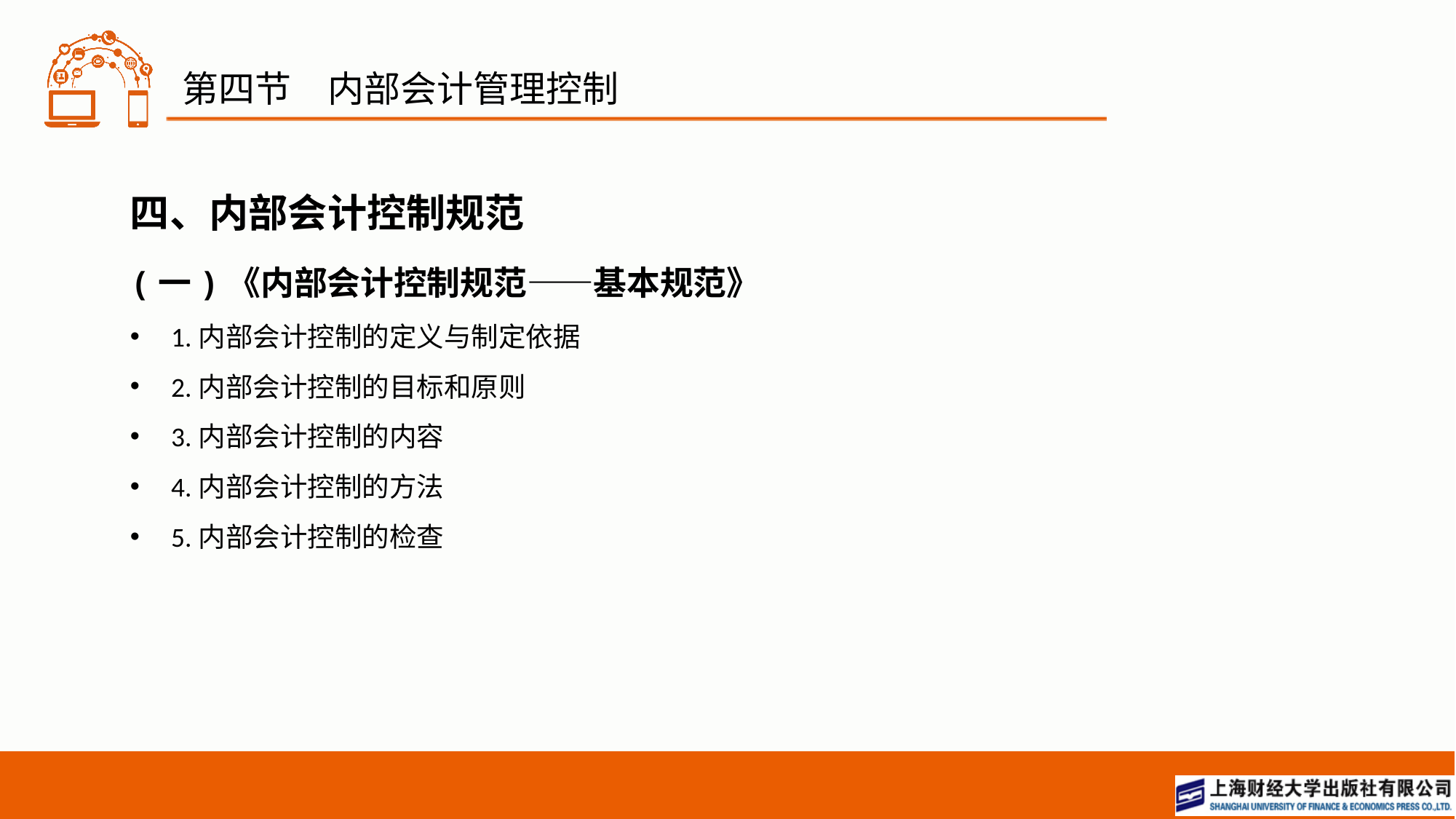

# 第四节　内部会计管理控制
四、内部会计控制规范
(一)《内部会计控制规范——基本规范》
1.内部会计控制的定义与制定依据
2.内部会计控制的目标和原则
3.内部会计控制的内容
4.内部会计控制的方法
5.内部会计控制的检查